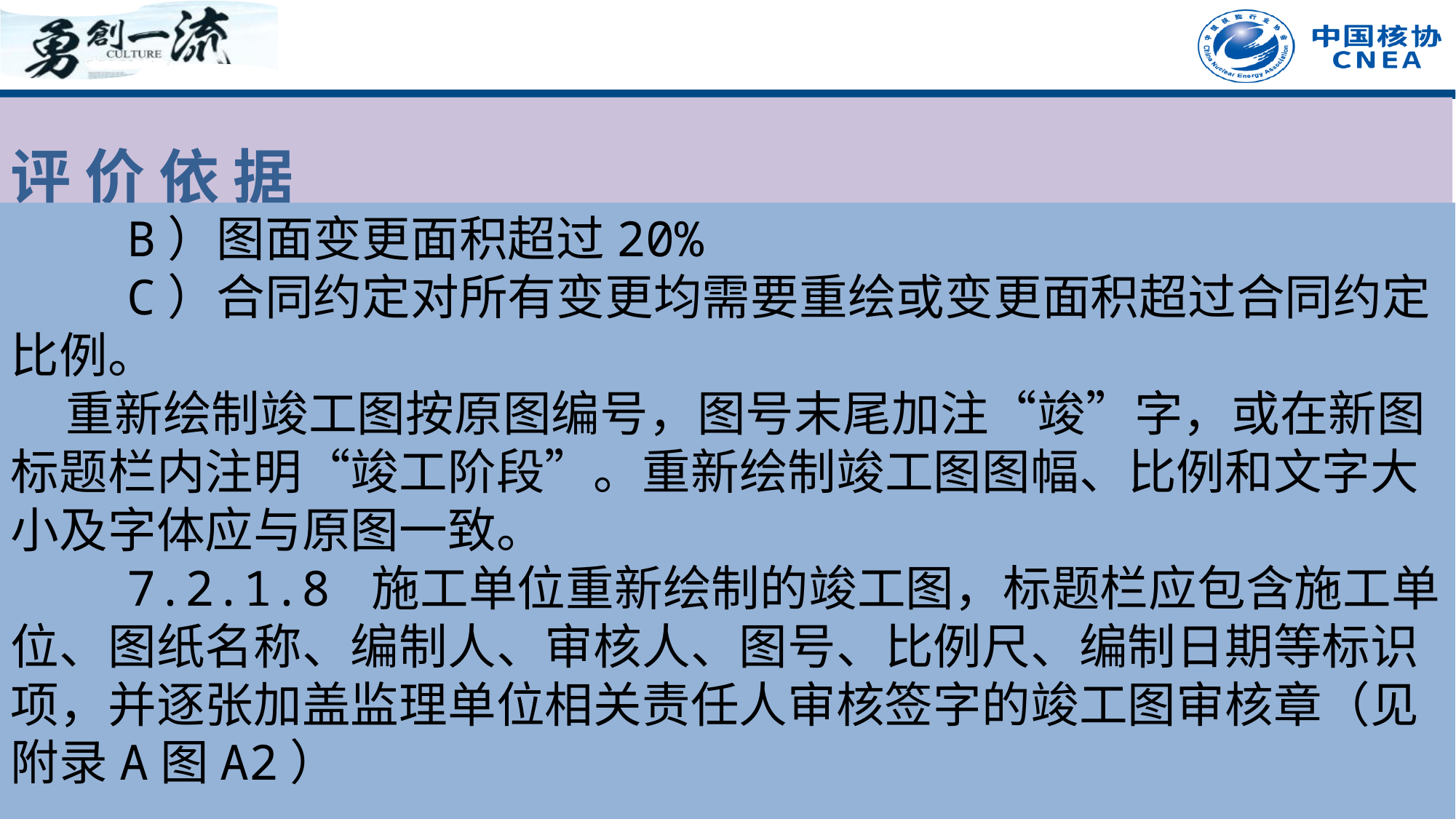

评 价 依 据
    B）图面变更面积超过20%
    C）合同约定对所有变更均需要重绘或变更面积超过合同约定比例。
    重新绘制竣工图按原图编号，图号末尾加注“竣”字，或在新图标题栏内注明“竣工阶段”。重新绘制竣工图图幅、比例和文字大小及字体应与原图一致。
    7.2.1.8 施工单位重新绘制的竣工图，标题栏应包含施工单位、图纸名称、编制人、审核人、图号、比例尺、编制日期等标识项，并逐张加盖监理单位相关责任人审核签字的竣工图审核章（见附录A图A2）